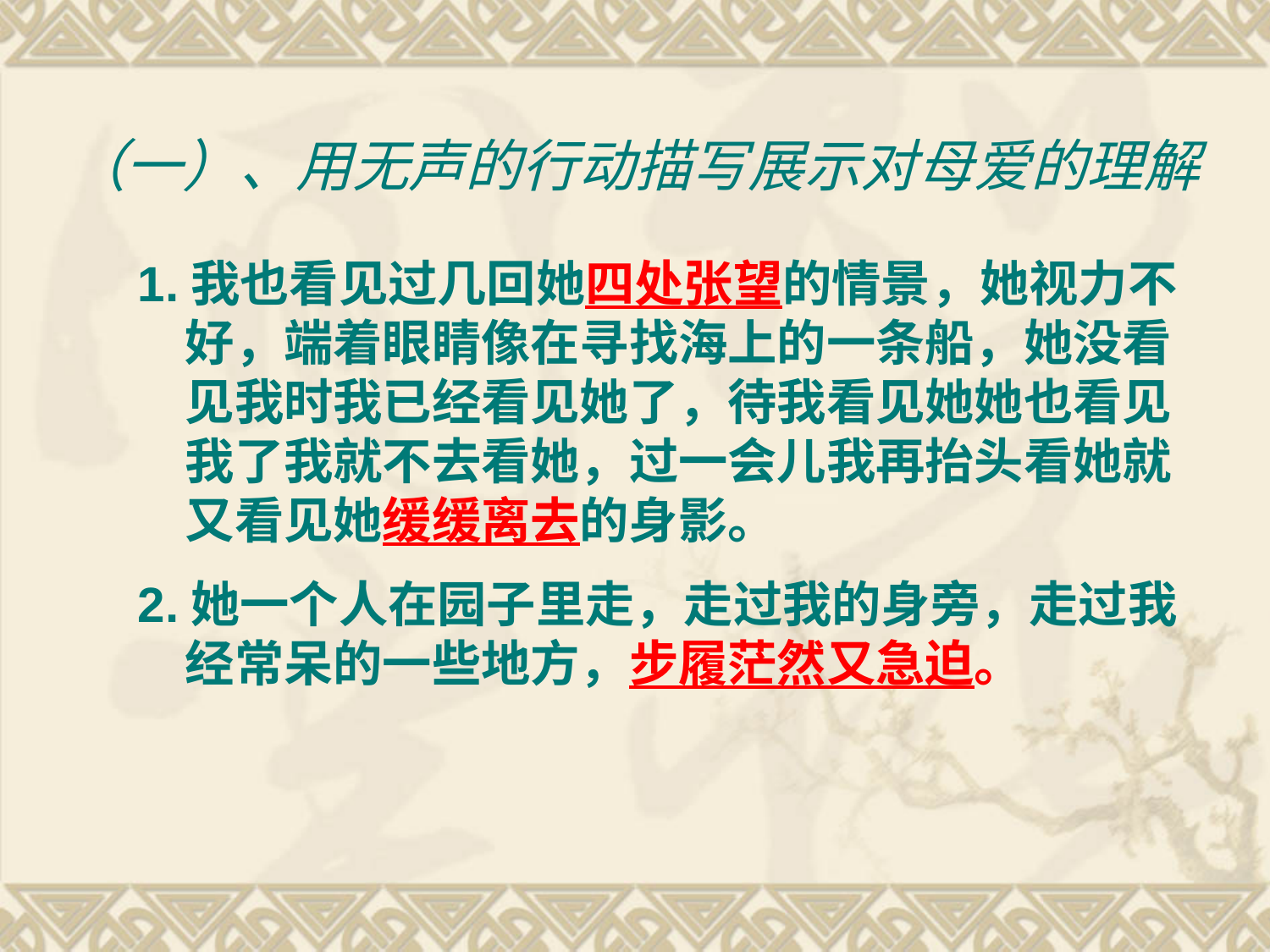

# （一）、用无声的行动描写展示对母爱的理解
1.我也看见过几回她四处张望的情景，她视力不好，端着眼睛像在寻找海上的一条船，她没看见我时我已经看见她了，待我看见她她也看见我了我就不去看她，过一会儿我再抬头看她就又看见她缓缓离去的身影。
2.她一个人在园子里走，走过我的身旁，走过我经常呆的一些地方，步履茫然又急迫。